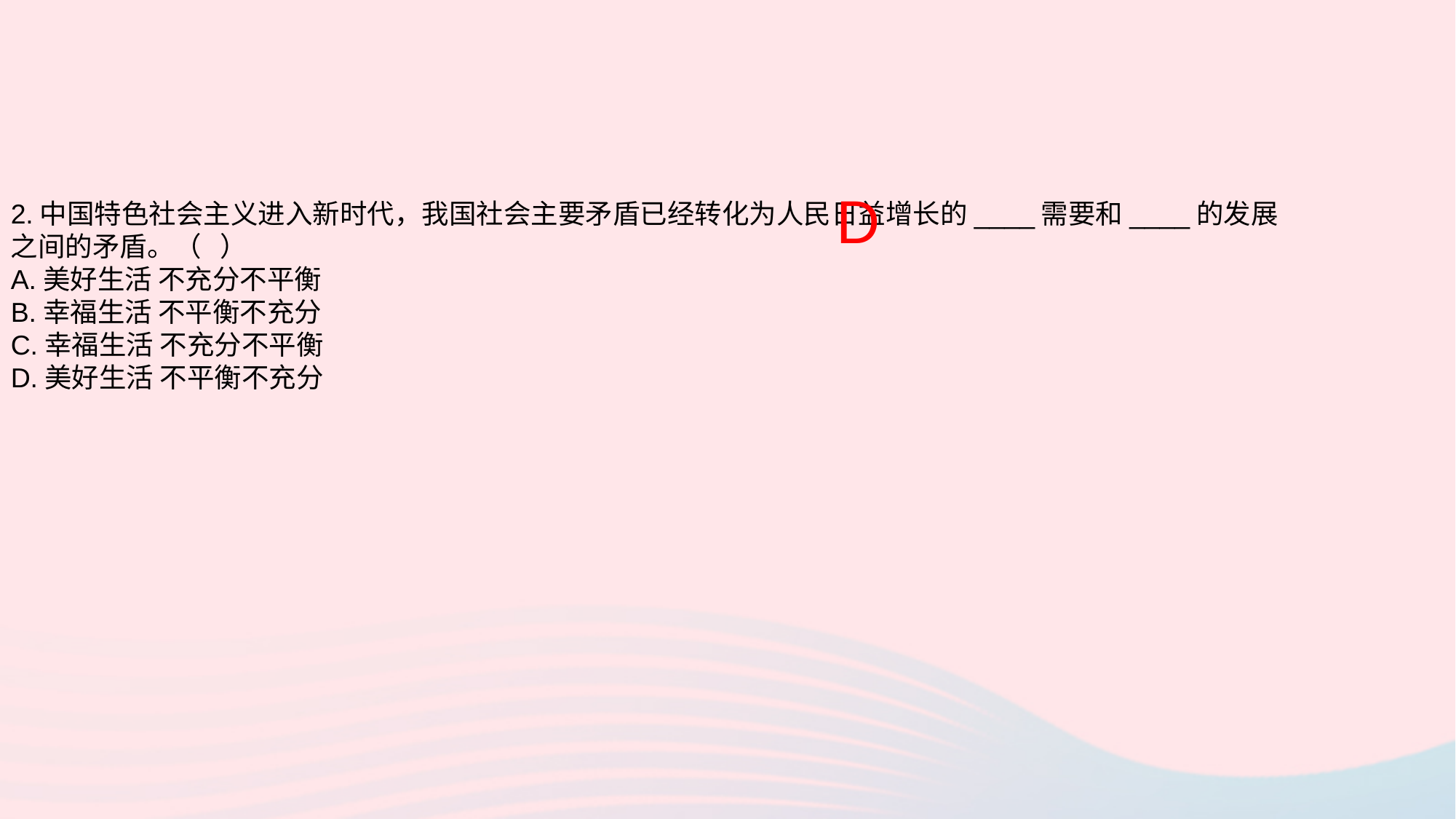

D
2.中国特色社会主义进入新时代，我国社会主要矛盾已经转化为人民日益增长的____需要和____的发展之间的矛盾。（   ）
A.美好生活 不充分不平衡
B.幸福生活 不平衡不充分
C.幸福生活 不充分不平衡
D.美好生活 不平衡不充分